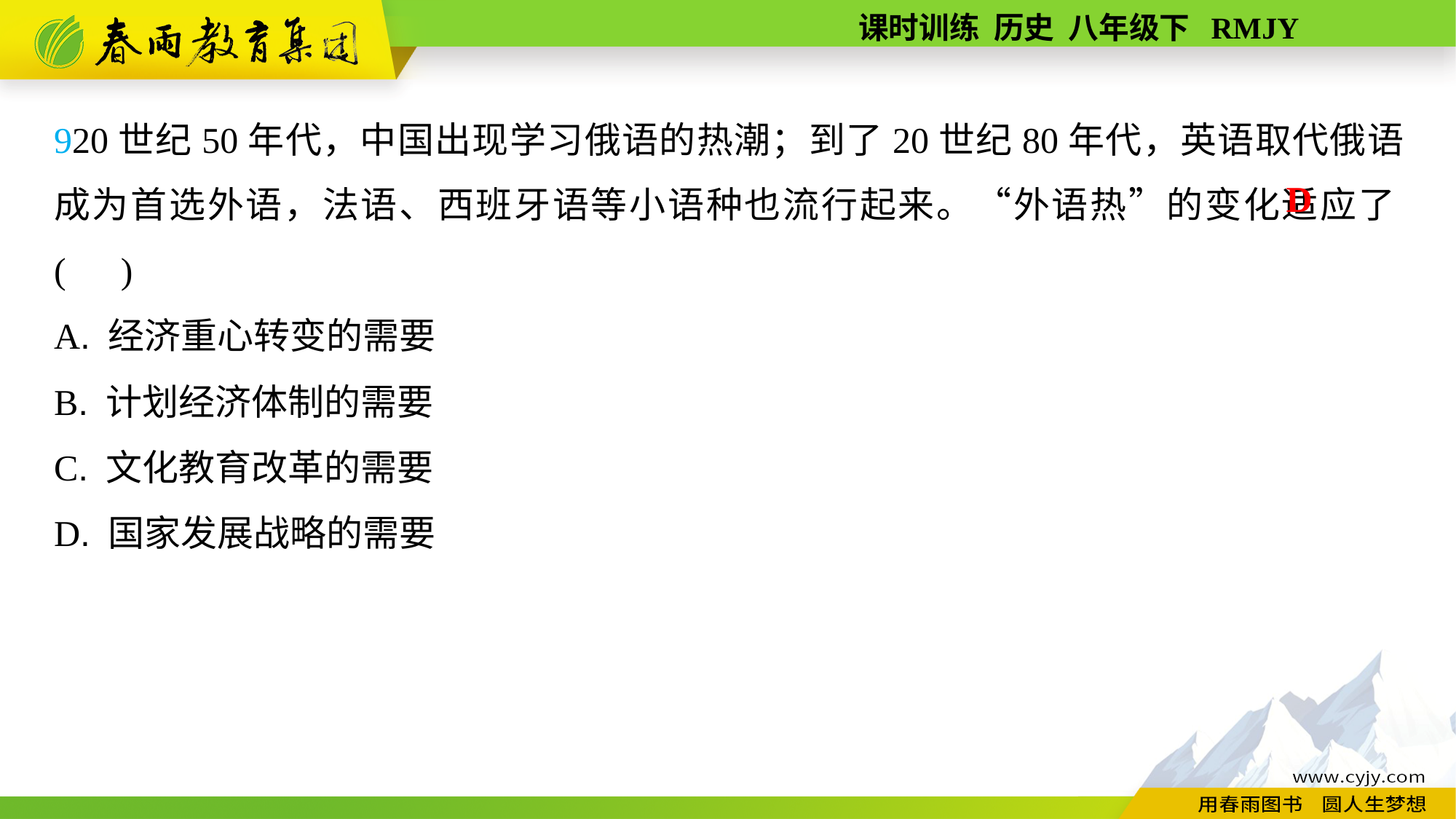

920世纪50年代，中国出现学习俄语的热潮；到了20世纪80年代，英语取代俄语成为首选外语，法语、西班牙语等小语种也流行起来。“外语热”的变化适应了(      )
A. 经济重心转变的需要
B. 计划经济体制的需要
C. 文化教育改革的需要
D. 国家发展战略的需要
D